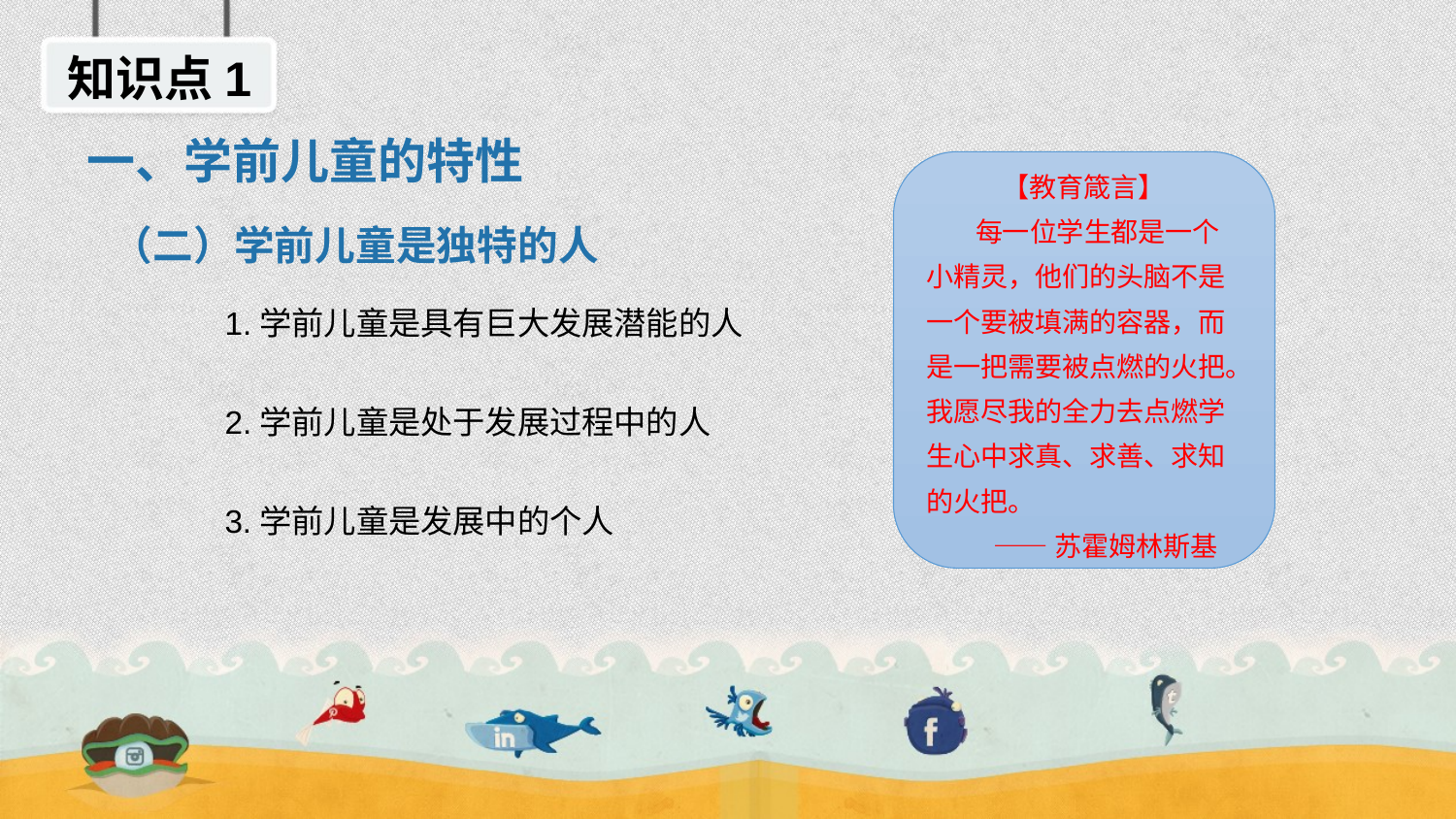

知识点1
一、学前儿童的特性
【教育箴言】
       每一位学生都是一个小精灵，他们的头脑不是一个要被填满的容器，而是一把需要被点燃的火把。我愿尽我的全力去点燃学生心中求真、求善、求知的火把。
       ——苏霍姆林斯基
（二）学前儿童是独特的人
1.学前儿童是具有巨大发展潜能的人
2.学前儿童是处于发展过程中的人
3.学前儿童是发展中的个人